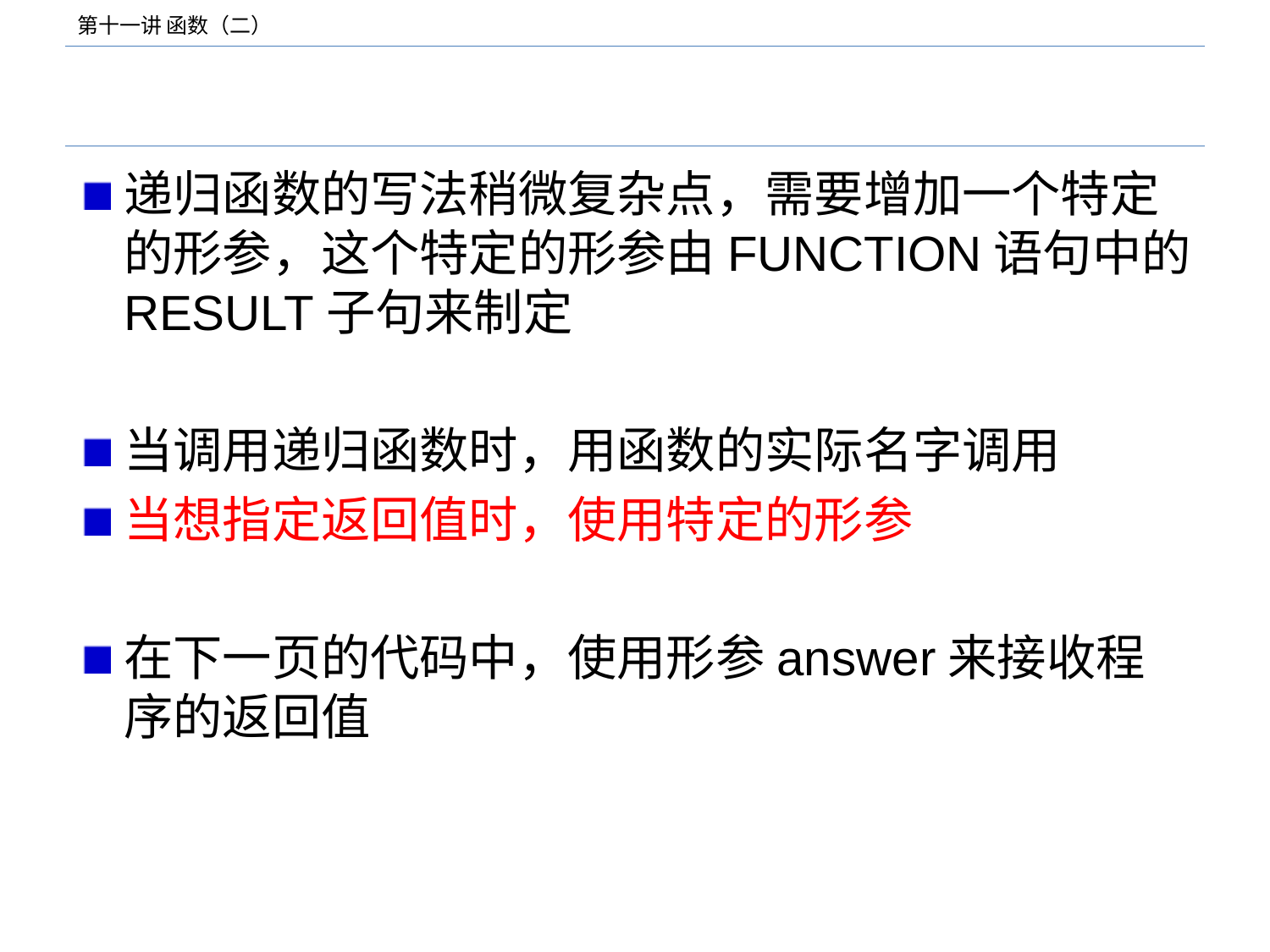

#
递归函数的写法稍微复杂点，需要增加一个特定的形参，这个特定的形参由FUNCTION语句中的RESULT子句来制定

当调用递归函数时，用函数的实际名字调用
当想指定返回值时，使用特定的形参

在下一页的代码中，使用形参answer来接收程序的返回值